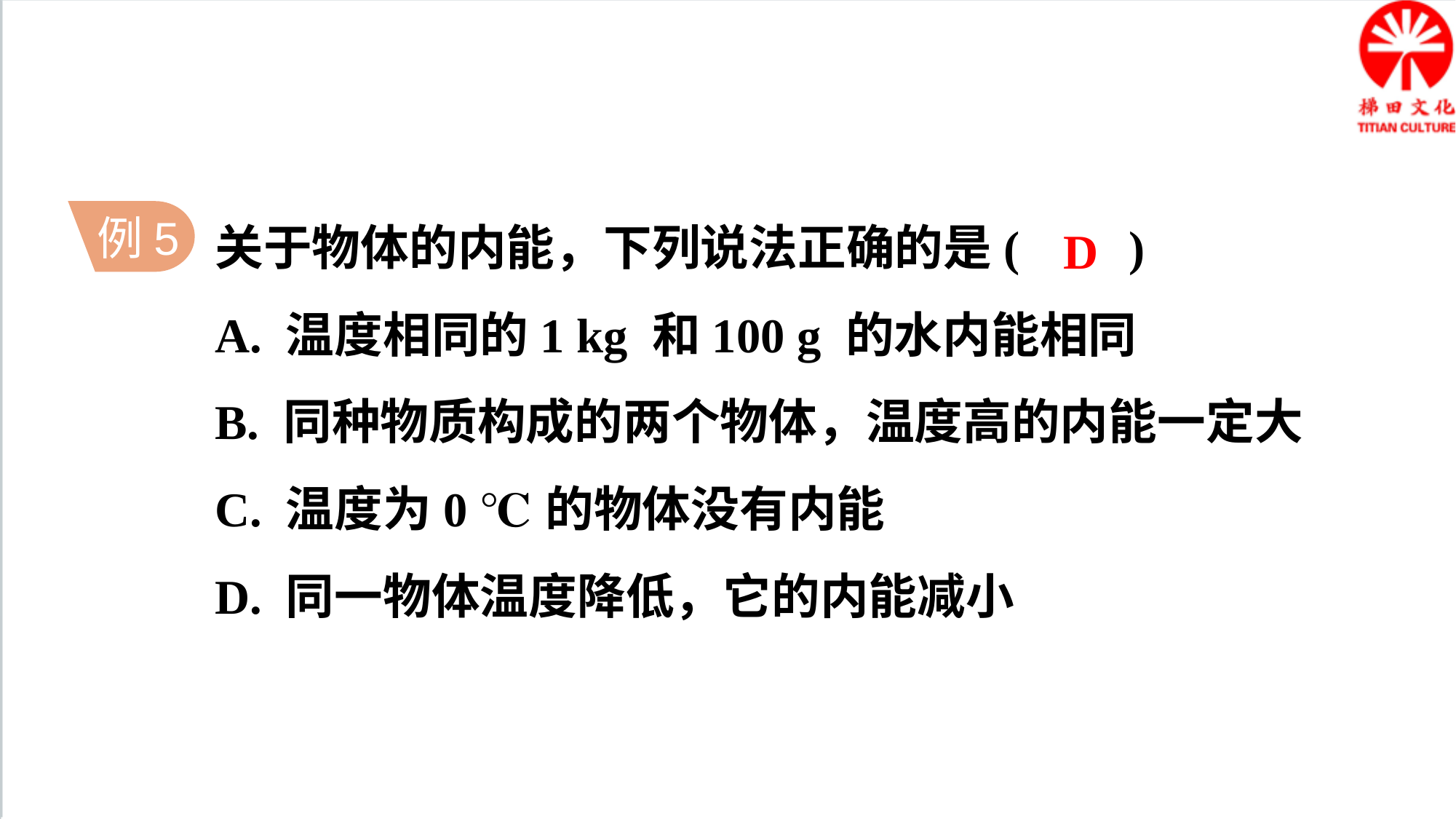

关于物体的内能，下列说法正确的是(         )
A. 温度相同的1 kg 和100 g 的水内能相同
B. 同种物质构成的两个物体，温度高的内能一定大
C. 温度为0 ℃的物体没有内能
D. 同一物体温度降低，它的内能减小
D
例5